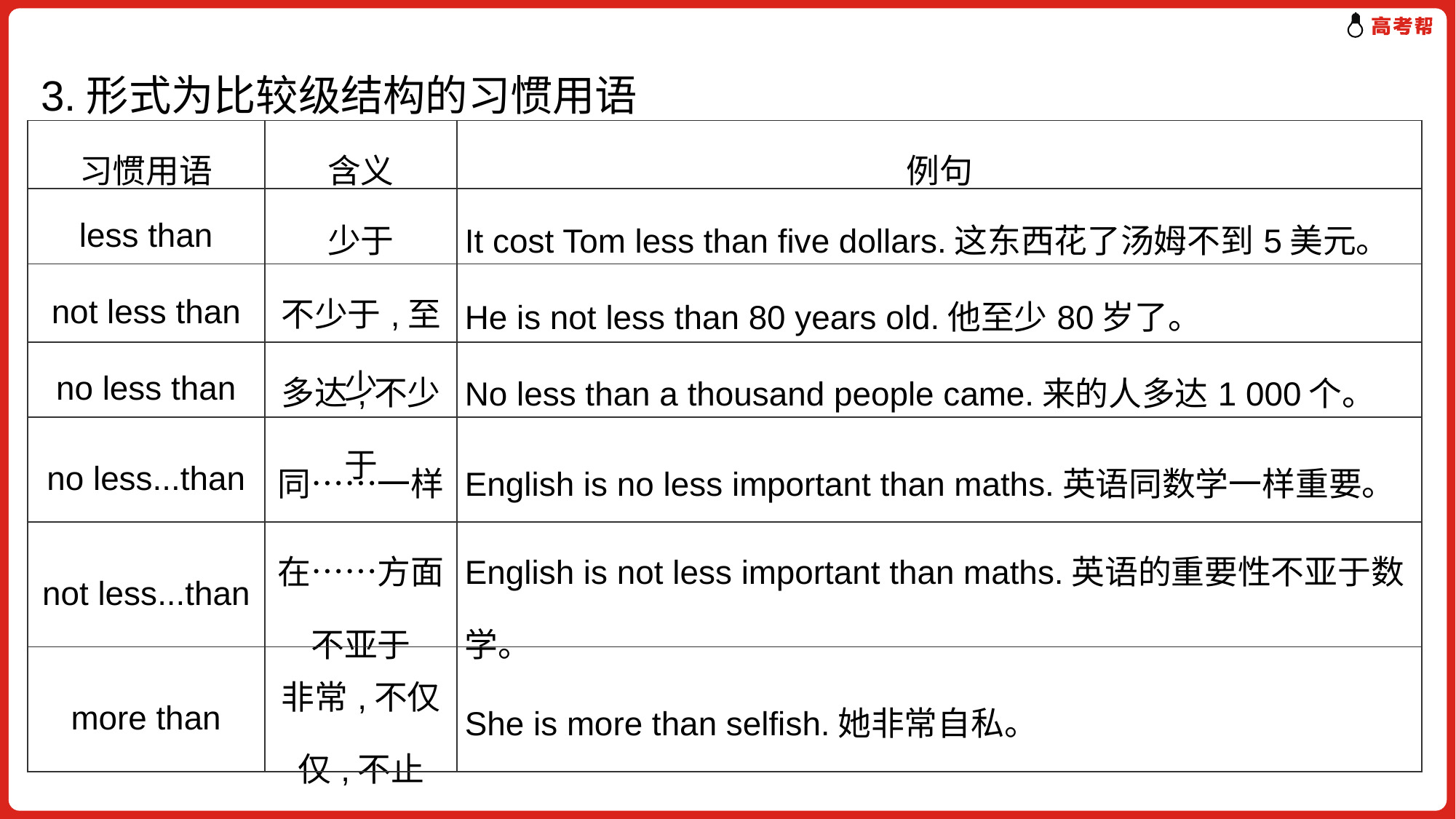

3.形式为比较级结构的习惯用语
| 习惯用语 | 含义 | 例句 |
| --- | --- | --- |
| less than | 少于 | It cost Tom less than five dollars.这东西花了汤姆不到5美元。 |
| not less than | 不少于,至少 | He is not less than 80 years old.他至少80岁了。 |
| no less than | 多达,不少于 | No less than a thousand people came.来的人多达1 000个。 |
| no less...than | 同……一样 | English is no less important than maths.英语同数学一样重要。 |
| not less...than | 在……方面不亚于 | English is not less important than maths.英语的重要性不亚于数学。 |
| more than | 非常,不仅仅,不止 | She is more than selfish.她非常自私。 |